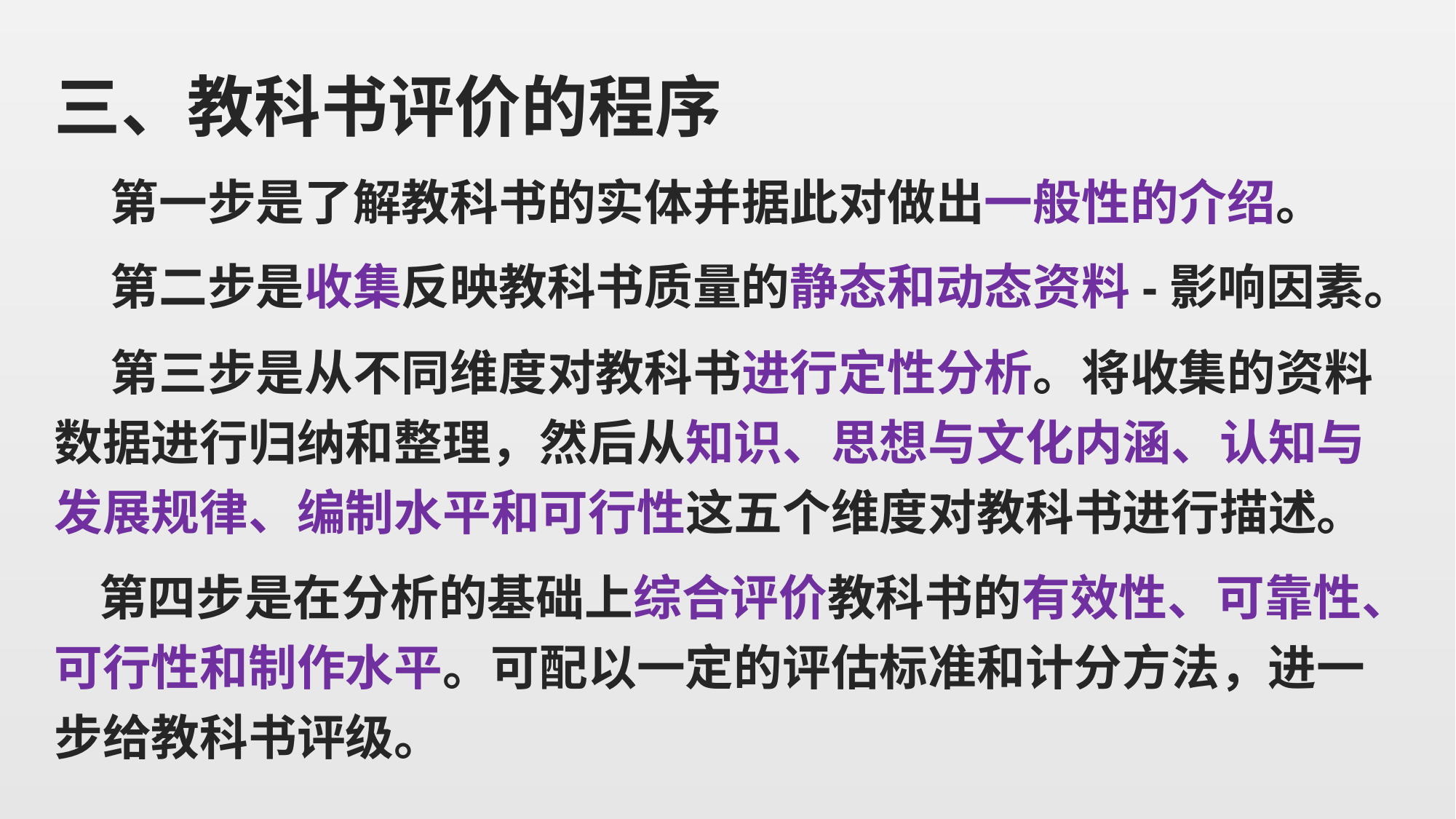

三、教科书评价的程序
    第一步是了解教科书的实体并据此对做出一般性的介绍。
    第二步是收集反映教科书质量的静态和动态资料-影响因素。
    第三步是从不同维度对教科书进行定性分析。将收集的资料数据进行归纳和整理，然后从知识、思想与文化内涵、认知与发展规律、编制水平和可行性这五个维度对教科书进行描述。
   第四步是在分析的基础上综合评价教科书的有效性、可靠性、可行性和制作水平。可配以一定的评估标准和计分方法，进一步给教科书评级。